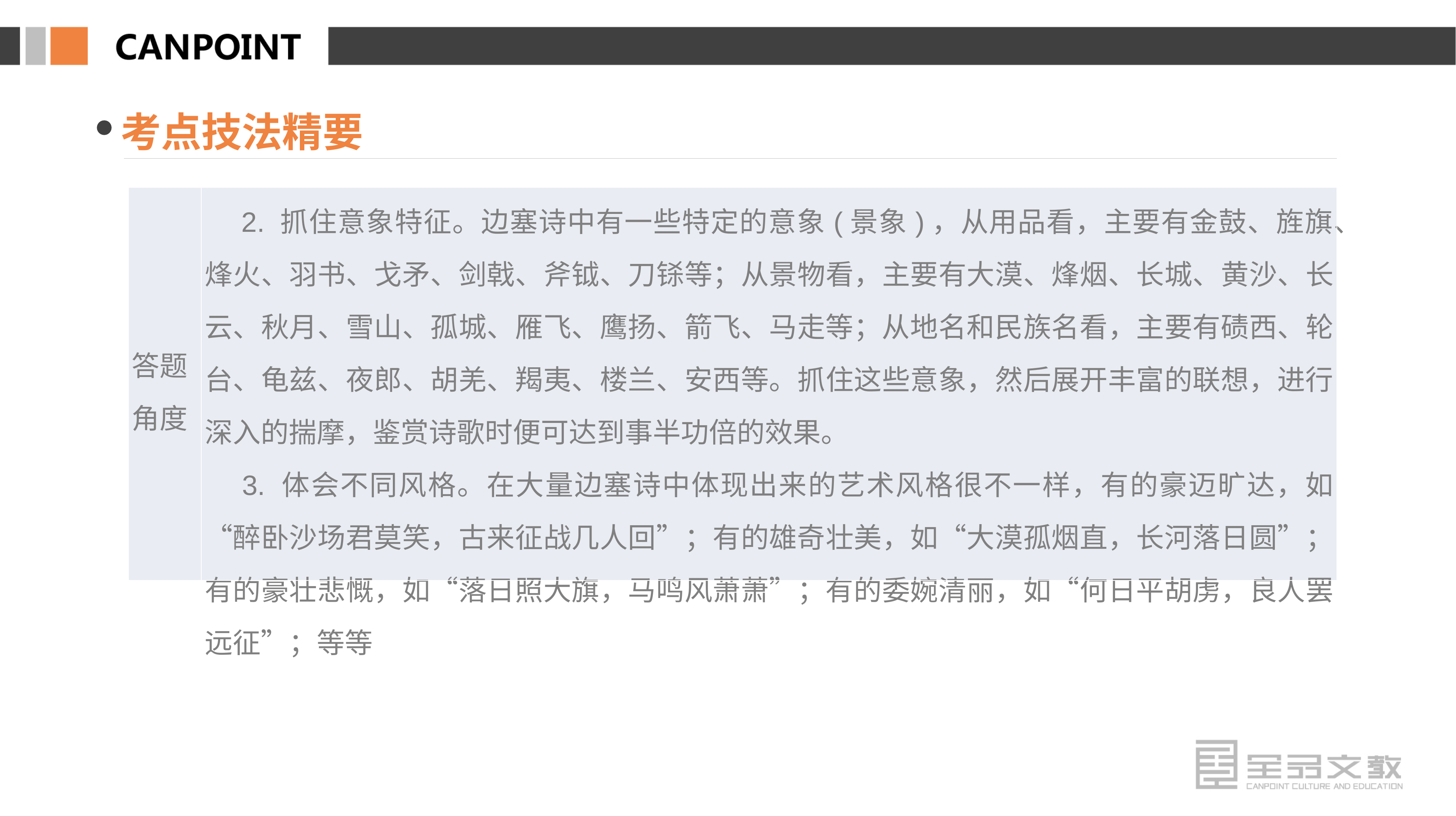

考点技法精要

| 答题 角度 | 2. 抓住意象特征。边塞诗中有一些特定的意象(景象)，从用品看，主要有金鼓、旌旗、烽火、羽书、戈矛、剑戟、斧钺、刀铩等；从景物看，主要有大漠、烽烟、长城、黄沙、长云、秋月、雪山、孤城、雁飞、鹰扬、箭飞、马走等；从地名和民族名看，主要有碛西、轮台、龟兹、夜郎、胡羌、羯夷、楼兰、安西等。抓住这些意象，然后展开丰富的联想，进行深入的揣摩，鉴赏诗歌时便可达到事半功倍的效果。 　3. 体会不同风格。在大量边塞诗中体现出来的艺术风格很不一样，有的豪迈旷达，如“醉卧沙场君莫笑，古来征战几人回”；有的雄奇壮美，如“大漠孤烟直，长河落日圆”；有的豪壮悲慨，如“落日照大旗，马鸣风萧萧”；有的委婉清丽，如“何日平胡虏，良人罢远征”；等等 |
| --- | --- |